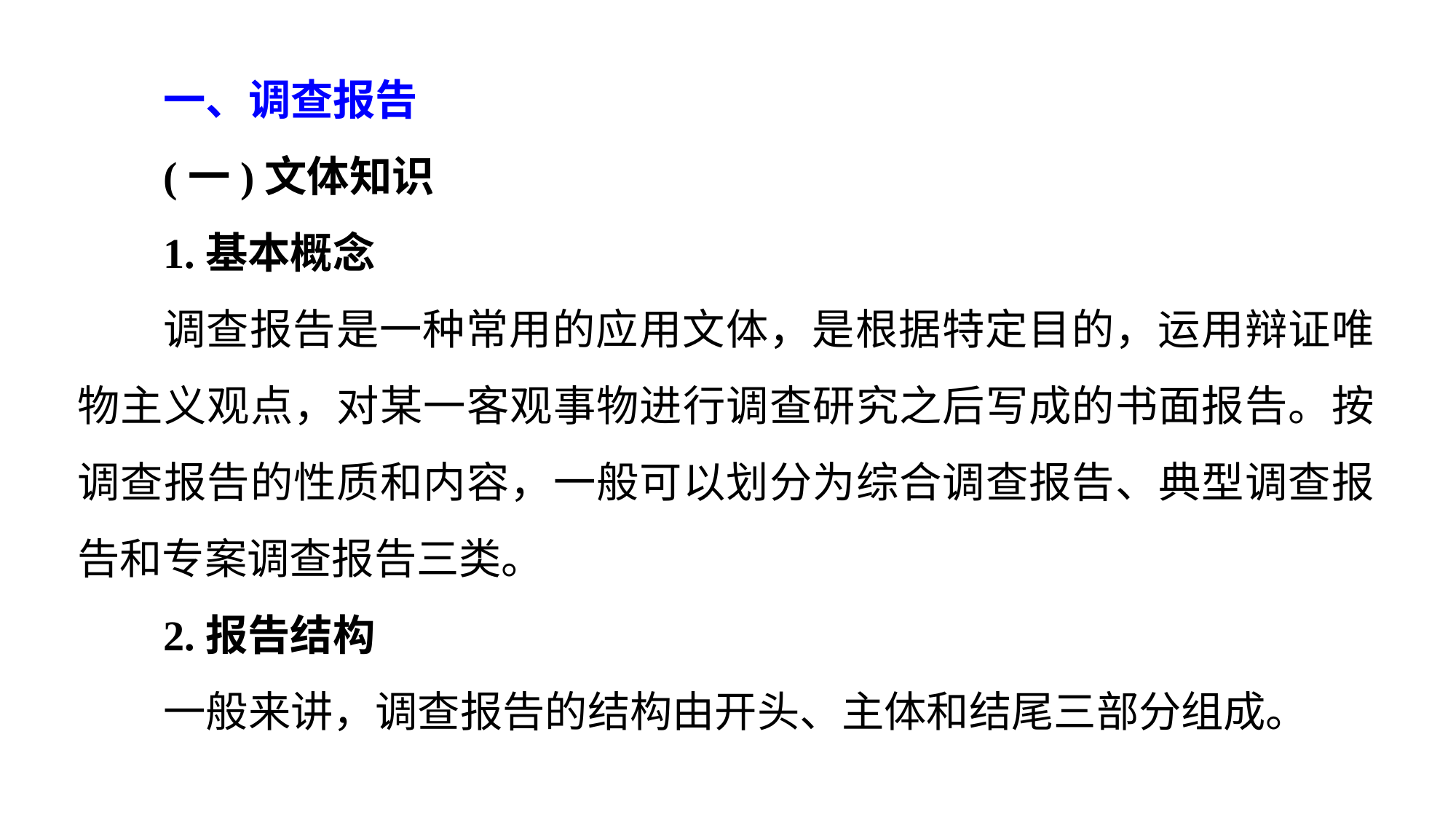

一、调查报告
(一)文体知识
1.基本概念
调查报告是一种常用的应用文体，是根据特定目的，运用辩证唯物主义观点，对某一客观事物进行调查研究之后写成的书面报告。按调查报告的性质和内容，一般可以划分为综合调查报告、典型调查报告和专案调查报告三类。
2.报告结构
一般来讲，调查报告的结构由开头、主体和结尾三部分组成。